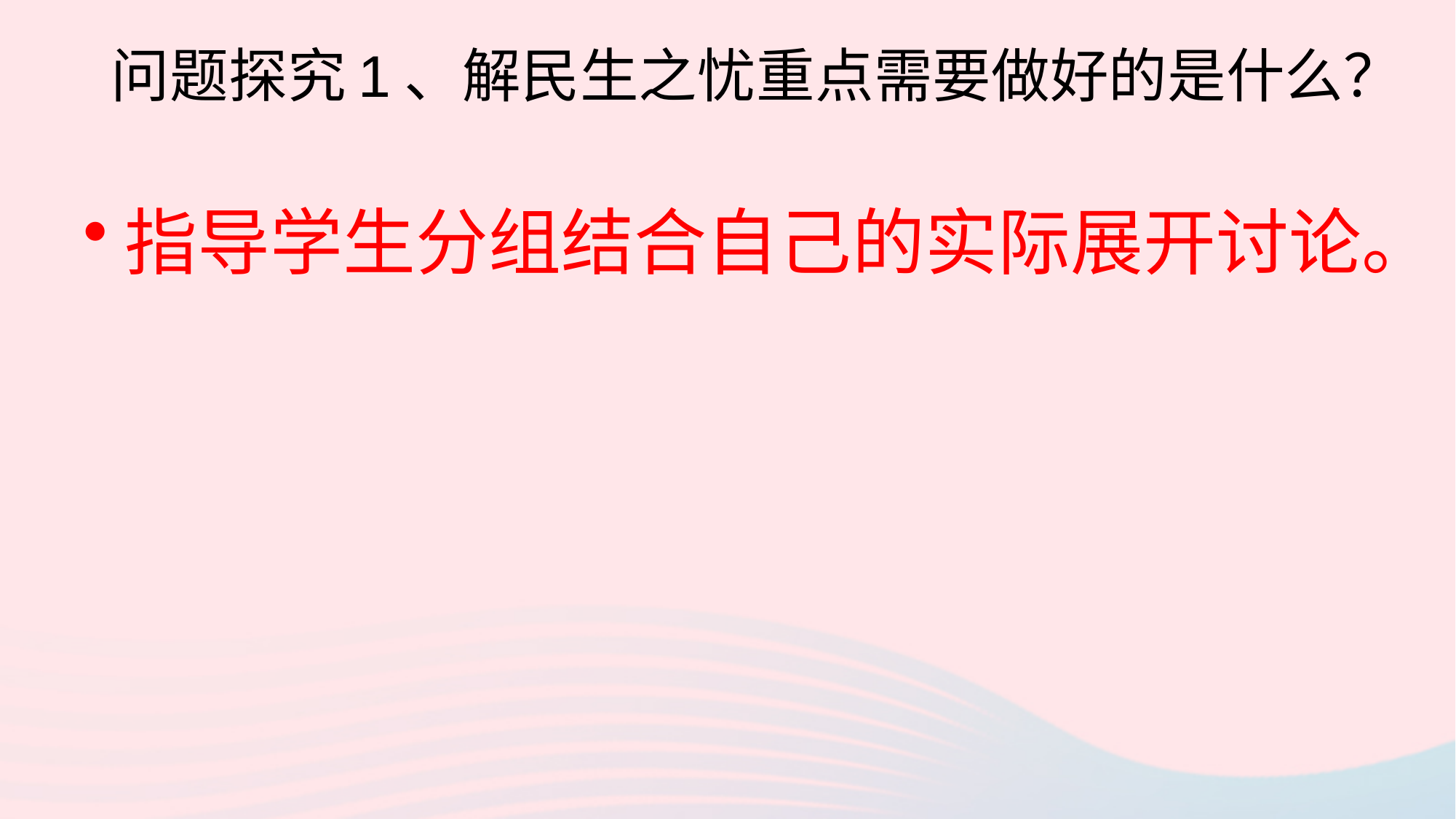

# 问题探究1、解民生之忧重点需要做好的是什么？
指导学生分组结合自己的实际展开讨论。